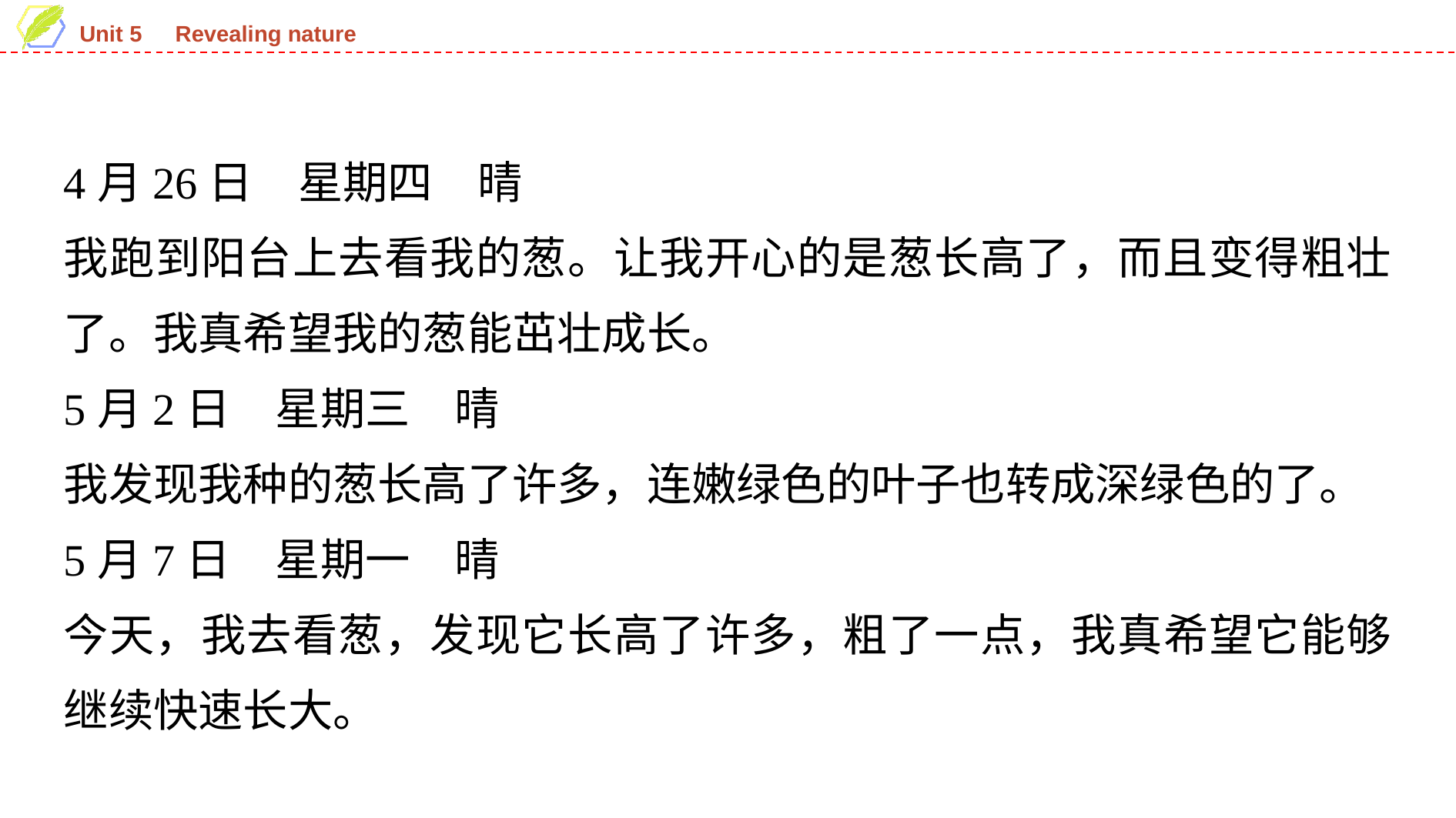

4月26日　星期四　晴
我跑到阳台上去看我的葱。让我开心的是葱长高了，而且变得粗壮了。我真希望我的葱能茁壮成长。
5月2日　星期三　晴
我发现我种的葱长高了许多，连嫩绿色的叶子也转成深绿色的了。
5月7日　星期一　晴
今天，我去看葱，发现它长高了许多，粗了一点，我真希望它能够继续快速长大。